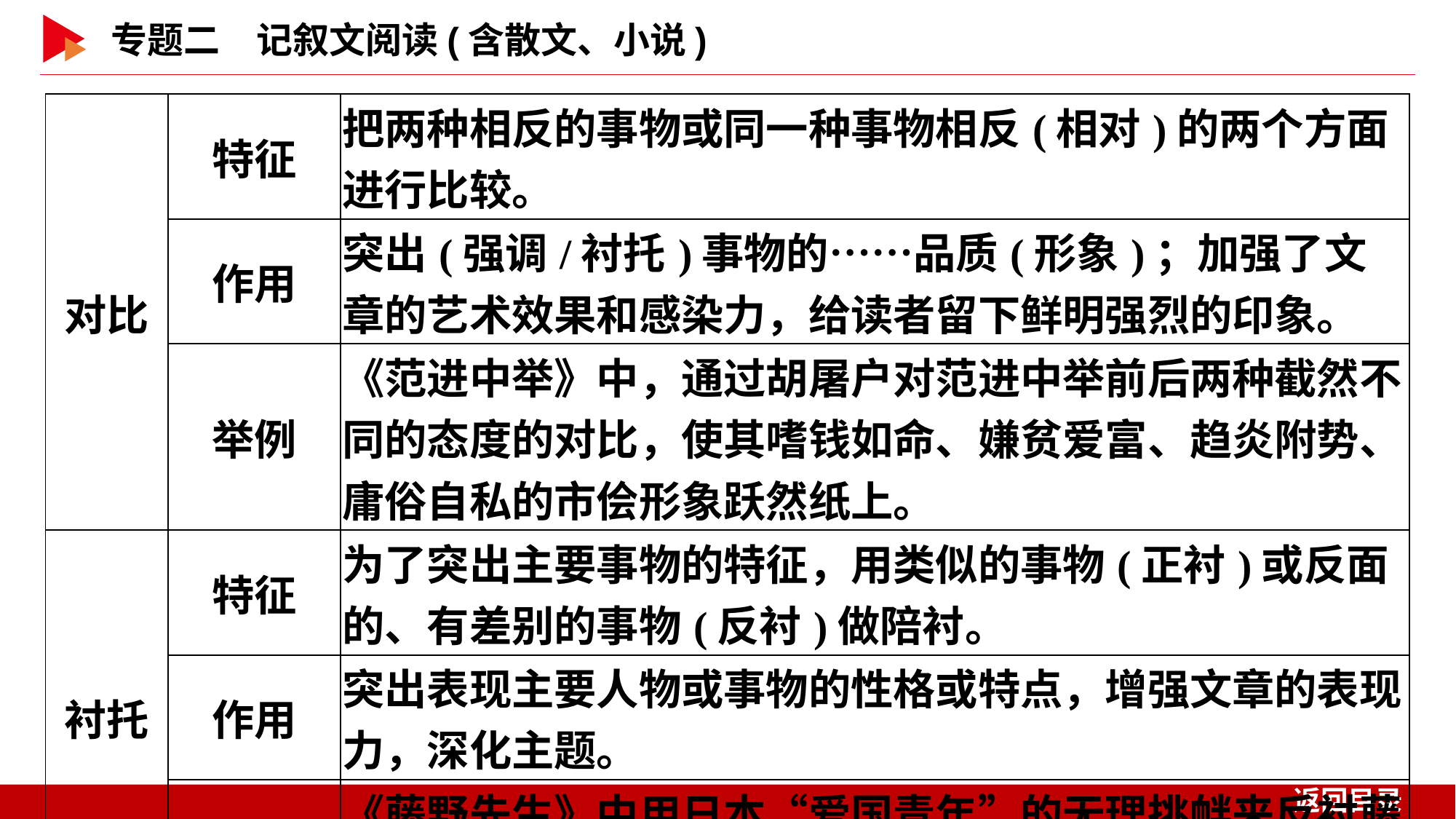

| 对比 | 特征 | 把两种相反的事物或同一种事物相反(相对)的两个方面进行比较。 |
| --- | --- | --- |
|  | 作用 | 突出(强调/衬托)事物的……品质(形象)；加强了文章的艺术效果和感染力，给读者留下鲜明强烈的印象。 |
|  | 举例 | 《范进中举》中，通过胡屠户对范进中举前后两种截然不同的态度的对比，使其嗜钱如命、嫌贫爱富、趋炎附势、庸俗自私的市侩形象跃然纸上。 |
| 衬托 | 特征 | 为了突出主要事物的特征，用类似的事物(正衬)或反面的、有差别的事物(反衬)做陪衬。 |
|  | 作用 | 突出表现主要人物或事物的性格或特点，增强文章的表现力，深化主题。 |
|  | 举例 | 《藤野先生》中用日本“爱国青年”的无理挑衅来反衬藤野先生正直热忱、毫无民族偏见的高尚品质。 |